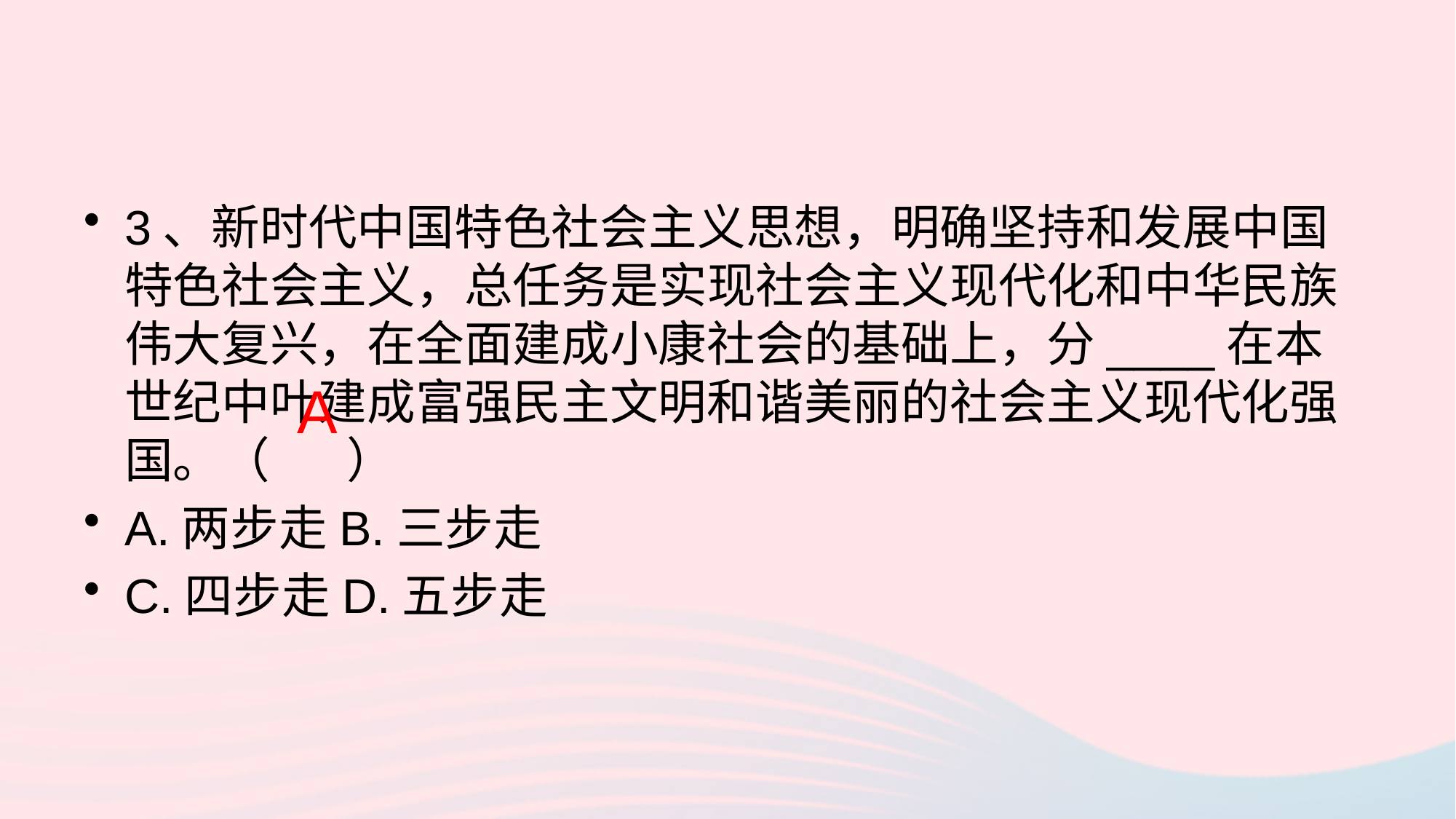

3、新时代中国特色社会主义思想，明确坚持和发展中国特色社会主义，总任务是实现社会主义现代化和中华民族伟大复兴，在全面建成小康社会的基础上，分____在本世纪中叶建成富强民主文明和谐美丽的社会主义现代化强国。（       ）
A.两步走B.三步走
C.四步走D.五步走
A